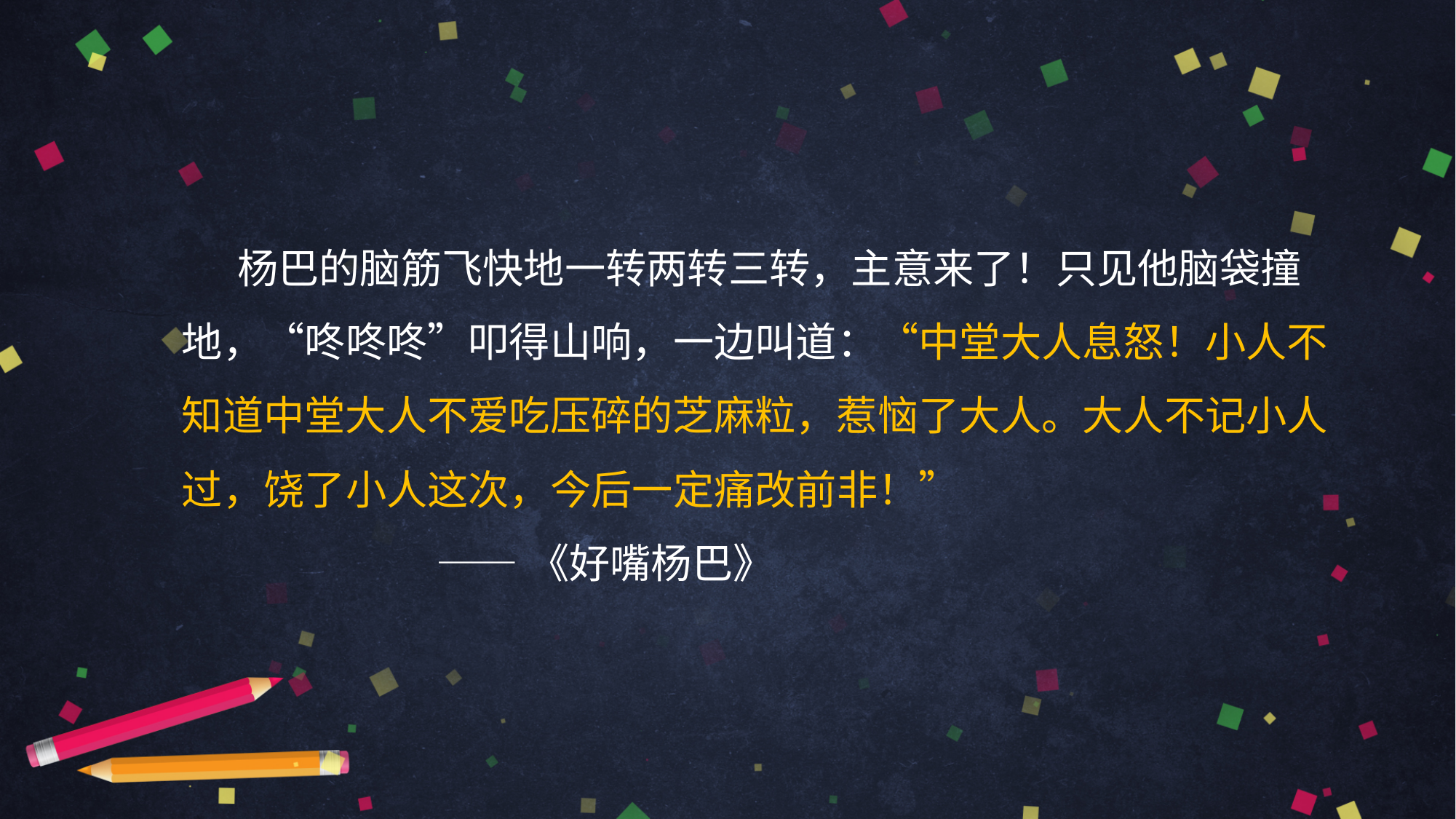

杨巴的脑筋飞快地一转两转三转，主意来了！只见他脑袋撞地，“咚咚咚”叩得山响，一边叫道：“中堂大人息怒！小人不知道中堂大人不爱吃压碎的芝麻粒，惹恼了大人。大人不记小人过，饶了小人这次，今后一定痛改前非！”
                            ——《好嘴杨巴》